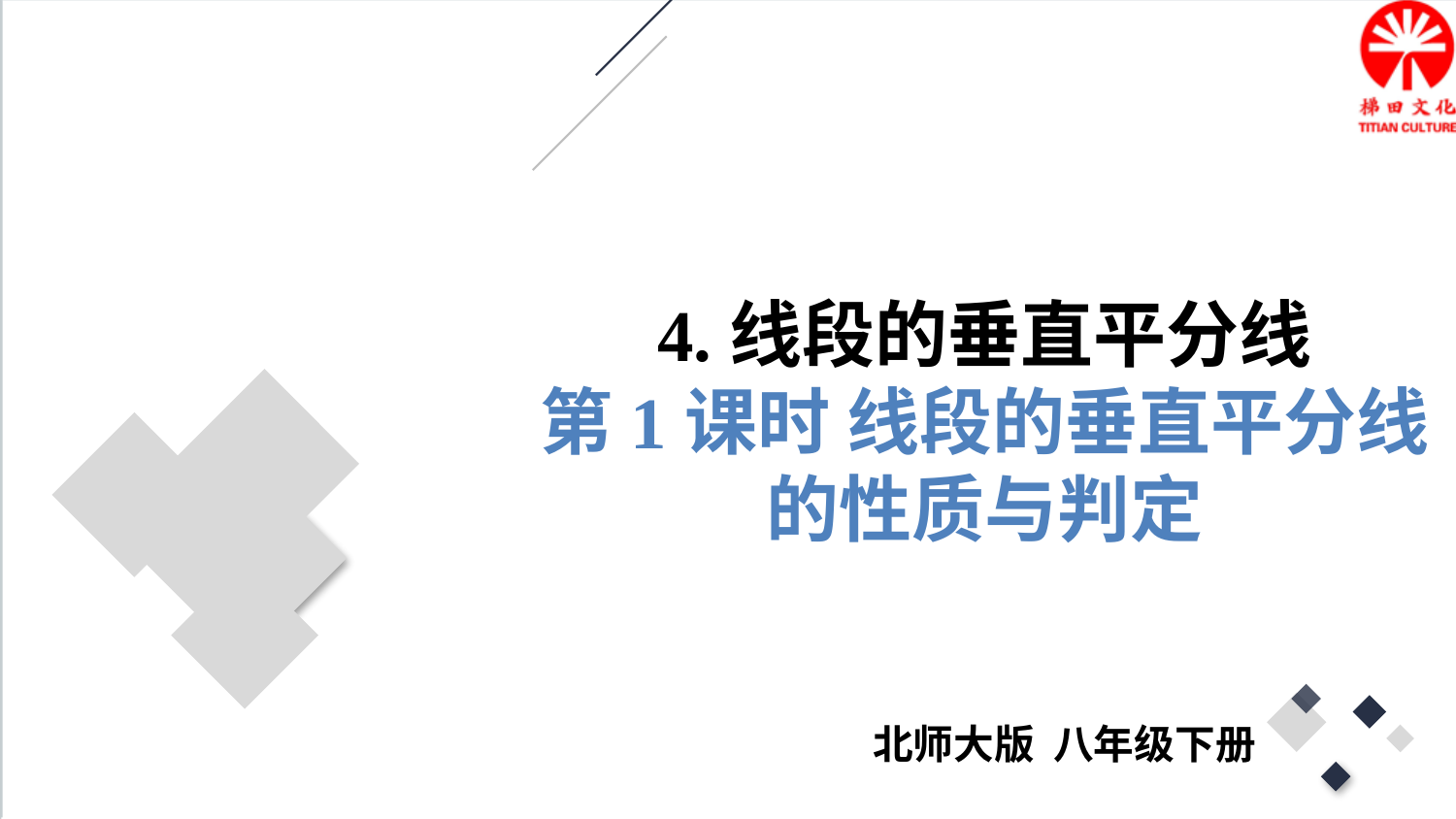

4.线段的垂直平分线
第1课时 线段的垂直平分线的性质与判定
北师大版  八年级下册